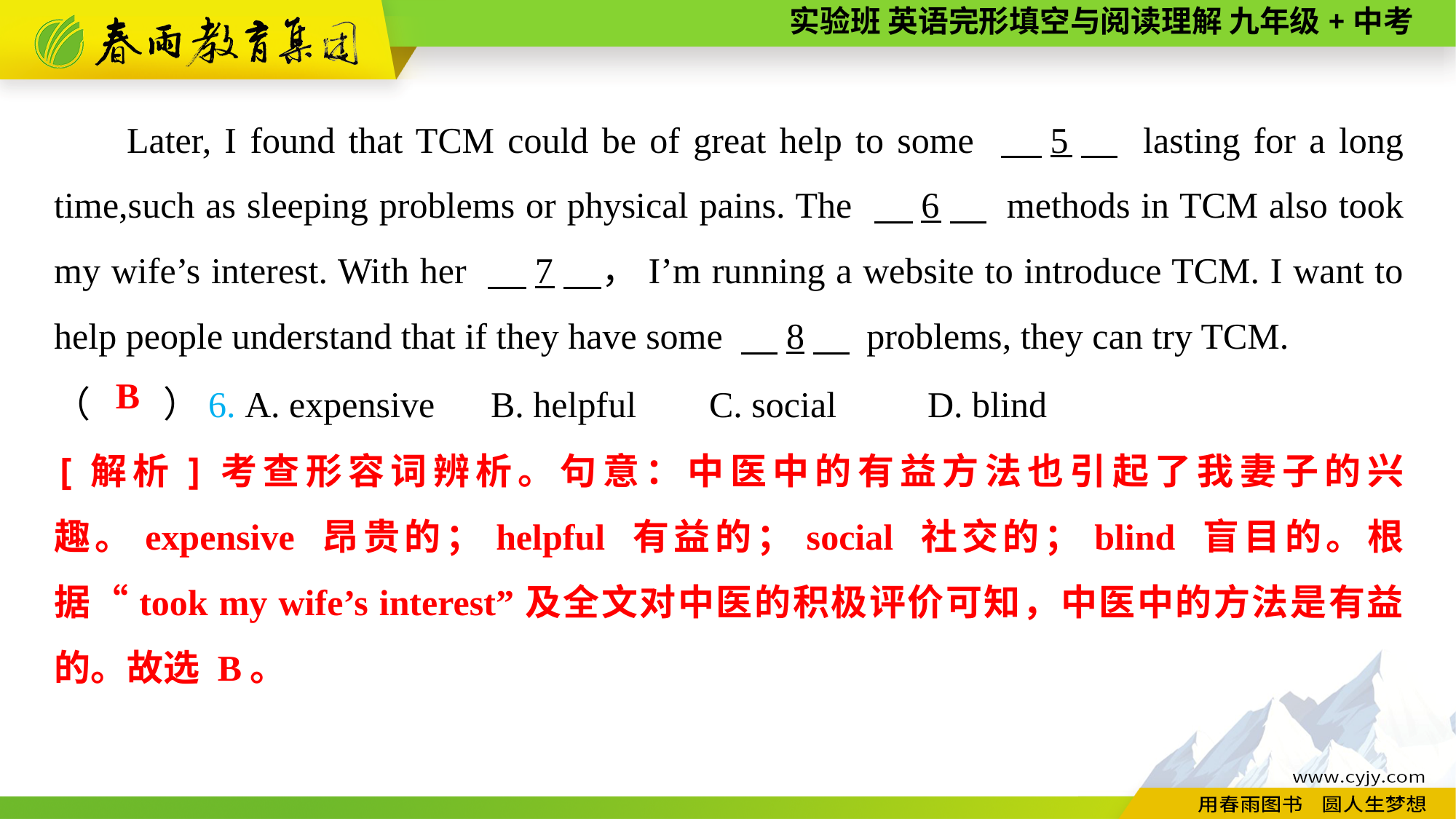

Later, I found that TCM could be of great help to some 　5　 lasting for a long time,such as sleeping problems or physical pains. The 　6　 methods in TCM also took my wife’s interest. With her 　7　，I’m running a website to introduce TCM. I want to help people understand that if they have some 　8　 problems, they can try TCM.
（　　）6. A. expensive	B. helpful	C. social	D. blind
B
[解析]考查形容词辨析。句意：中医中的有益方法也引起了我妻子的兴趣。expensive 昂贵的；helpful 有益的；social 社交的；blind 盲目的。根据“took my wife’s interest”及全文对中医的积极评价可知，中医中的方法是有益的。故选 B。